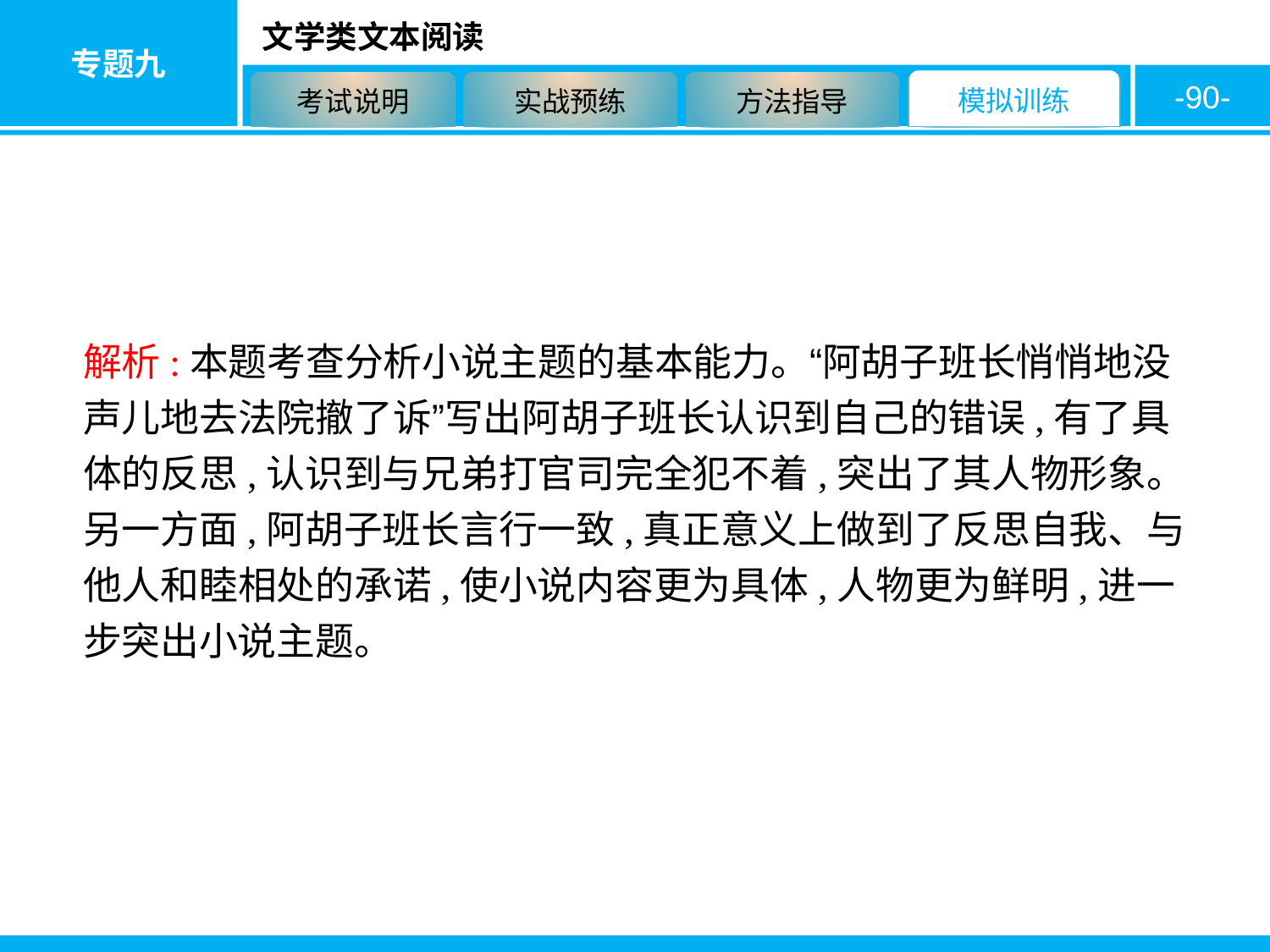

-90-
解析:本题考查分析小说主题的基本能力。“阿胡子班长悄悄地没声儿地去法院撤了诉”写出阿胡子班长认识到自己的错误,有了具体的反思,认识到与兄弟打官司完全犯不着,突出了其人物形象。另一方面,阿胡子班长言行一致,真正意义上做到了反思自我、与他人和睦相处的承诺,使小说内容更为具体,人物更为鲜明,进一步突出小说主题。